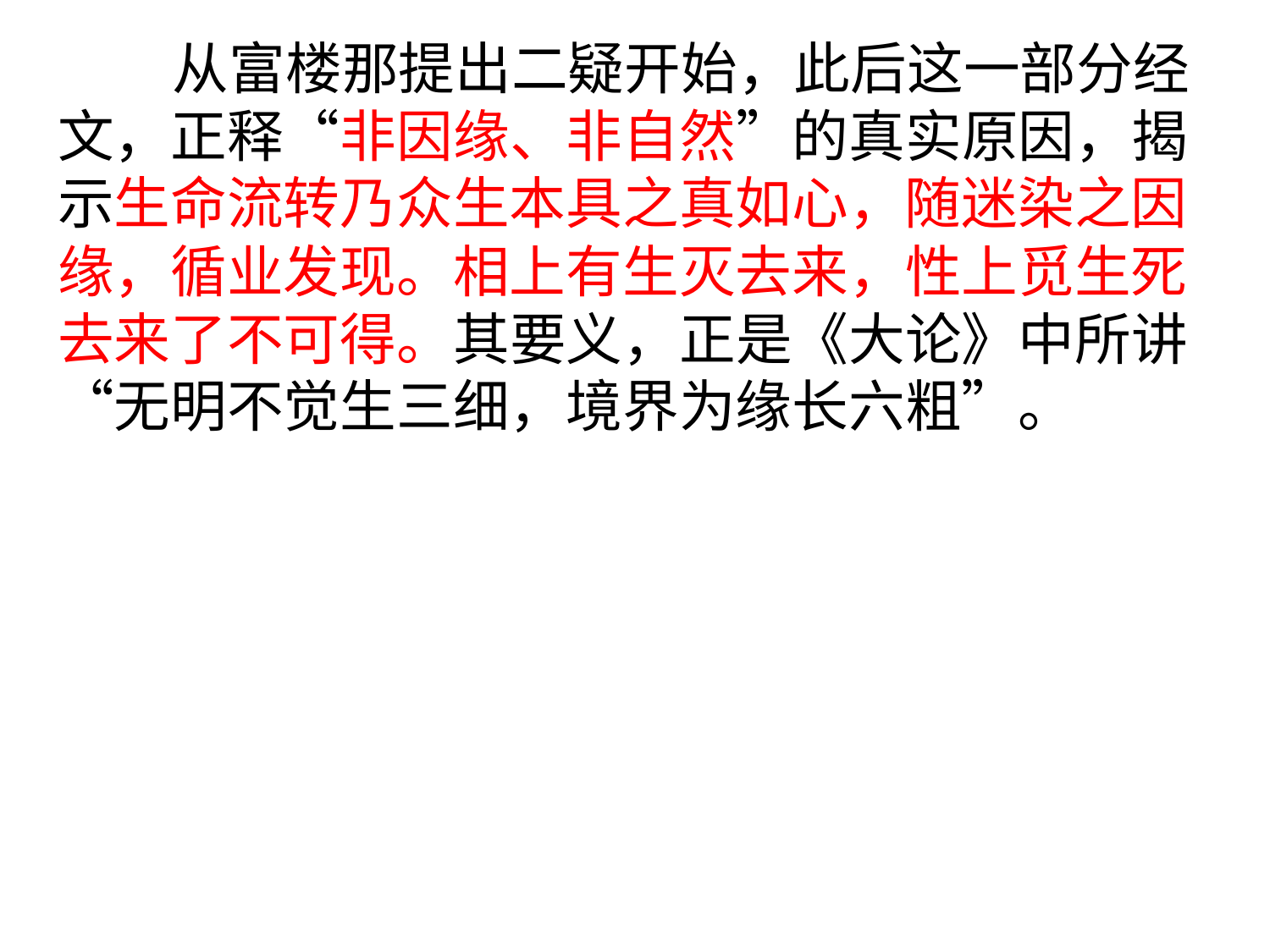

从富楼那提出二疑开始，此后这一部分经文，正释“非因缘、非自然”的真实原因，揭示生命流转乃众生本具之真如心，随迷染之因缘，循业发现。相上有生灭去来，性上觅生死去来了不可得。其要义，正是《大论》中所讲“无明不觉生三细，境界为缘长六粗”。